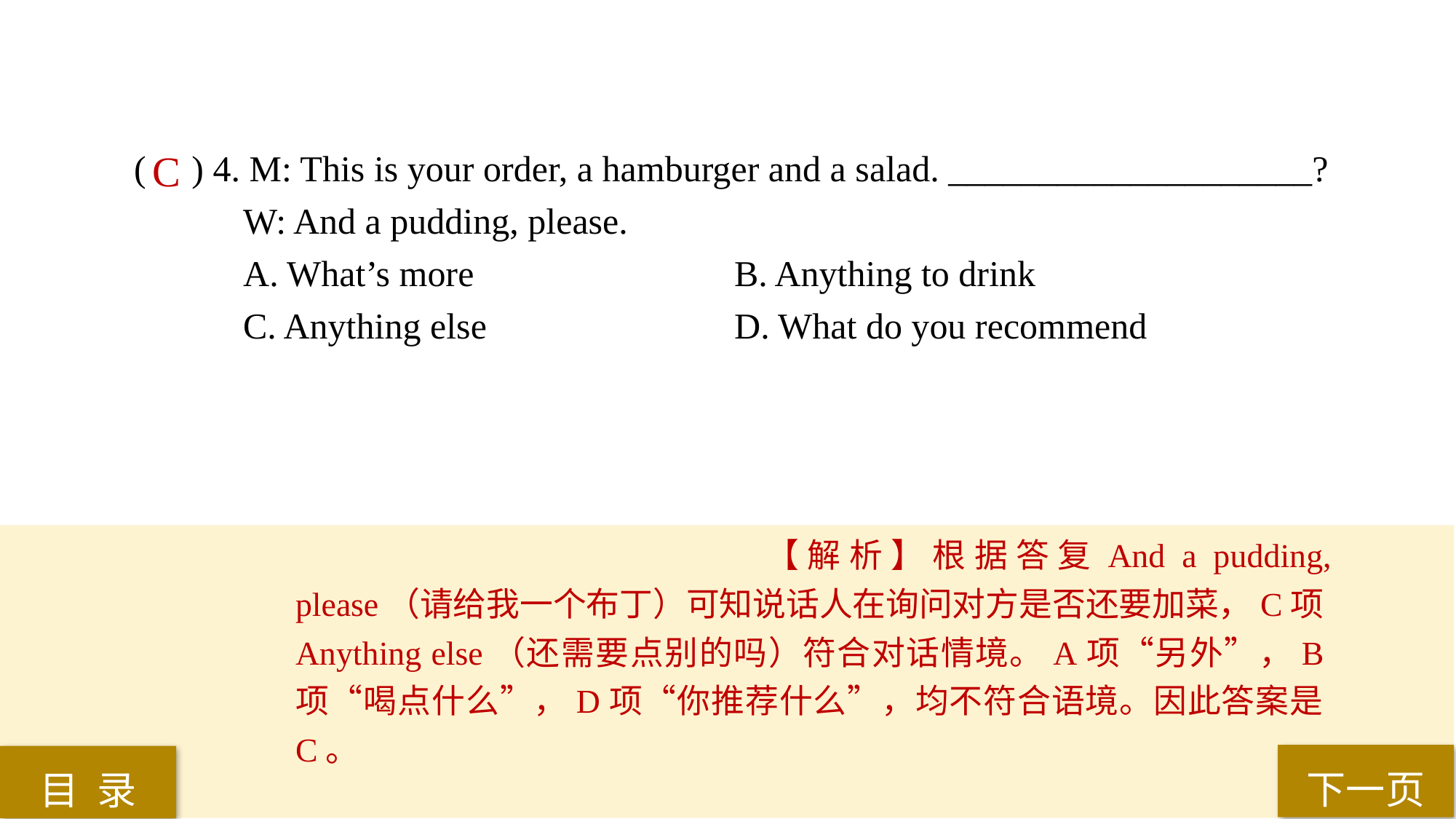

(     ) 4. M: This is your order, a hamburger and a salad. ____________________?
W: And a pudding, please.
A. What’s more 			B. Anything to drink
C. Anything else 			D. What do you recommend
C
【解析】根据答复And a pudding, please（请给我一个布丁）可知说话人在询问对方是否还要加菜，C项Anything else（还需要点别的吗）符合对话情境。A项“另外”，B项“喝点什么”，D项“你推荐什么”，均不符合语境。因此答案是C。